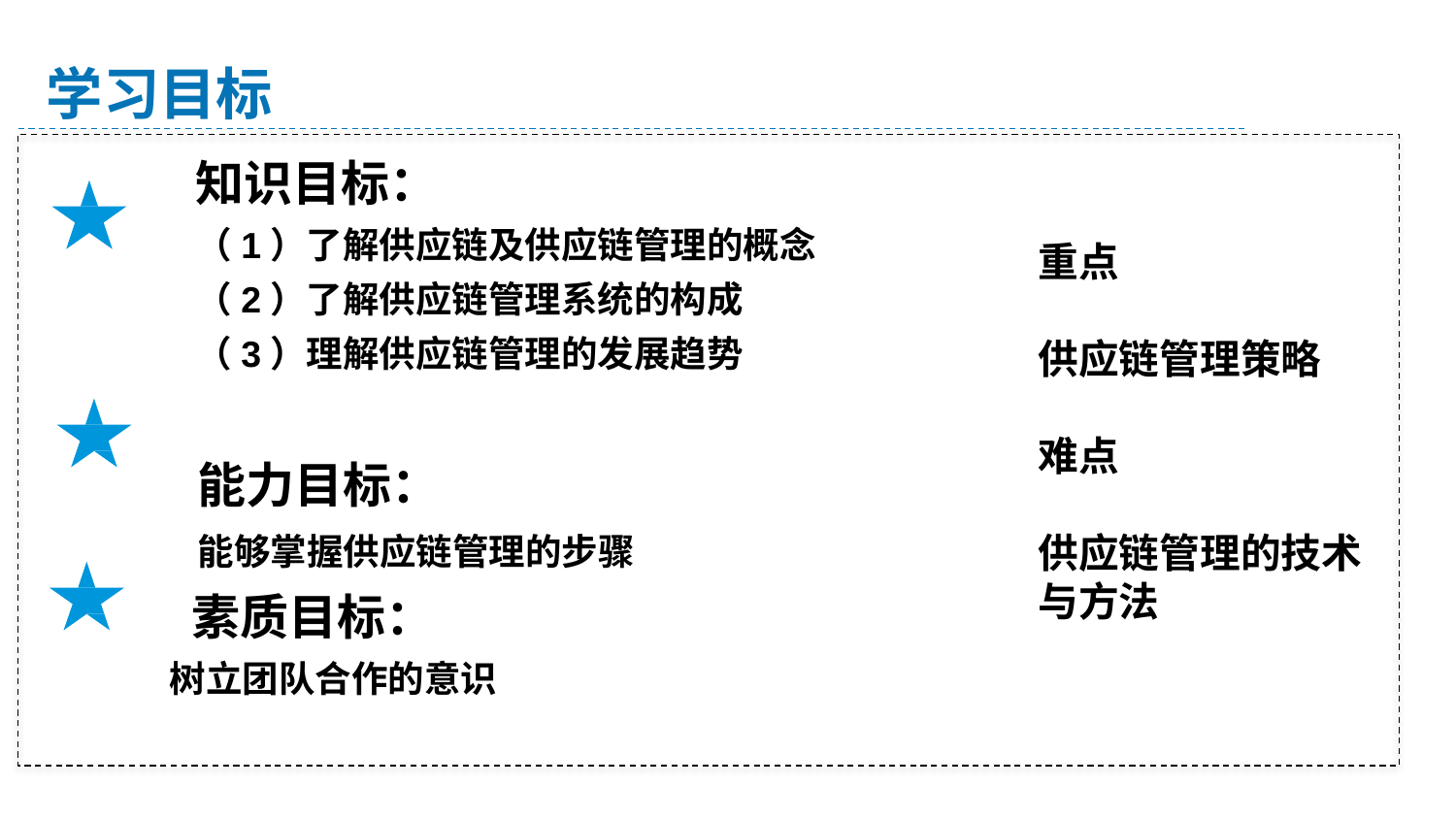

学习目标

知识目标：
（1）了解供应链及供应链管理的概念
（2）了解供应链管理系统的构成
（3）理解供应链管理的发展趋势

重点

供应链管理策略

难点

供应链管理的技术与方法

能力目标：
能够掌握供应链管理的步骤

素质目标：
            树立团队合作的意识